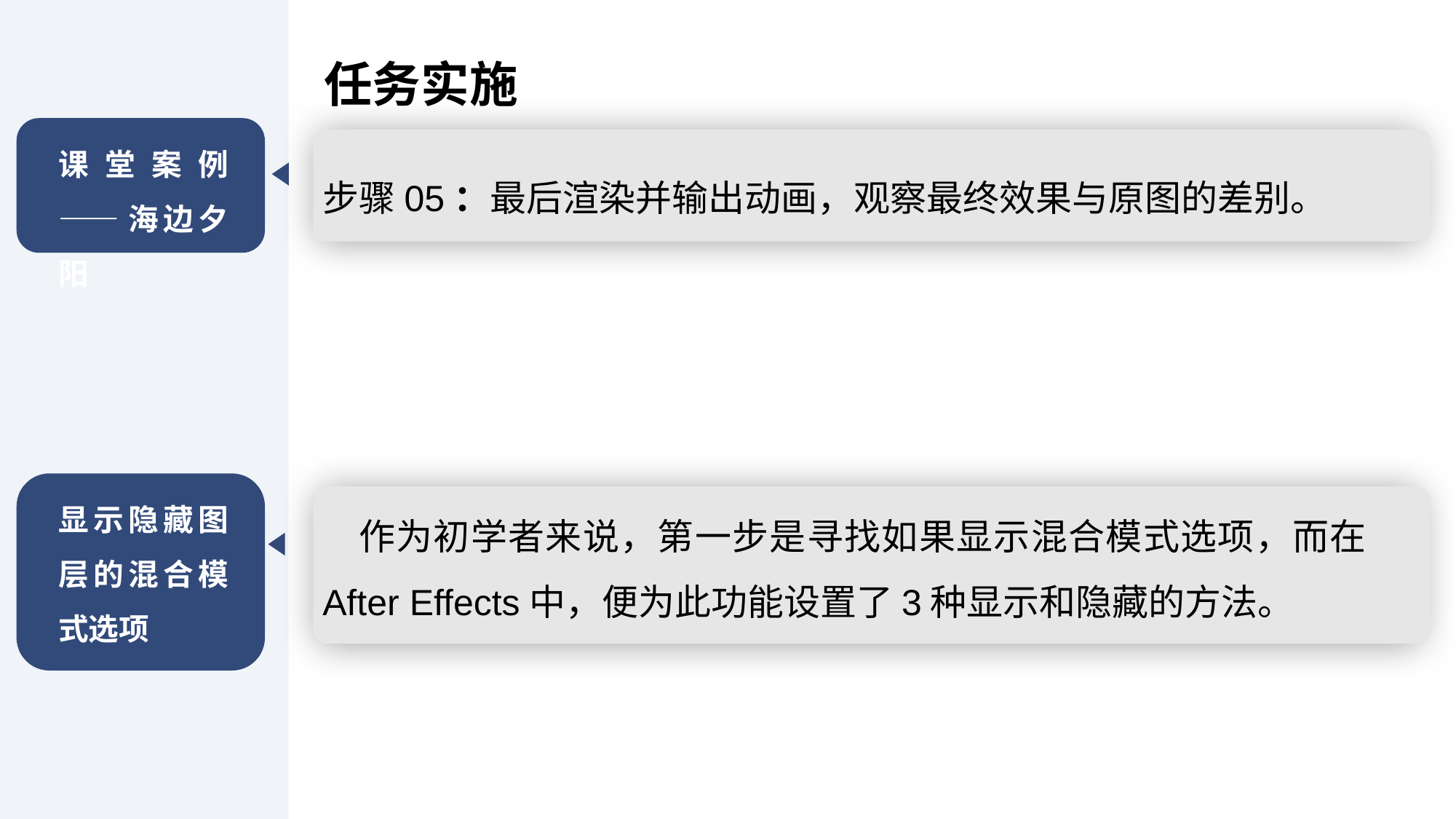

任务实施

课堂案例——海边夕阳

步骤05：最后渲染并输出动画，观察最终效果与原图的差别。

显示隐藏图层的混合模式选项
作为初学者来说，第一步是寻找如果显示混合模式选项，而在After Effects中，便为此功能设置了3种显示和隐藏的方法。